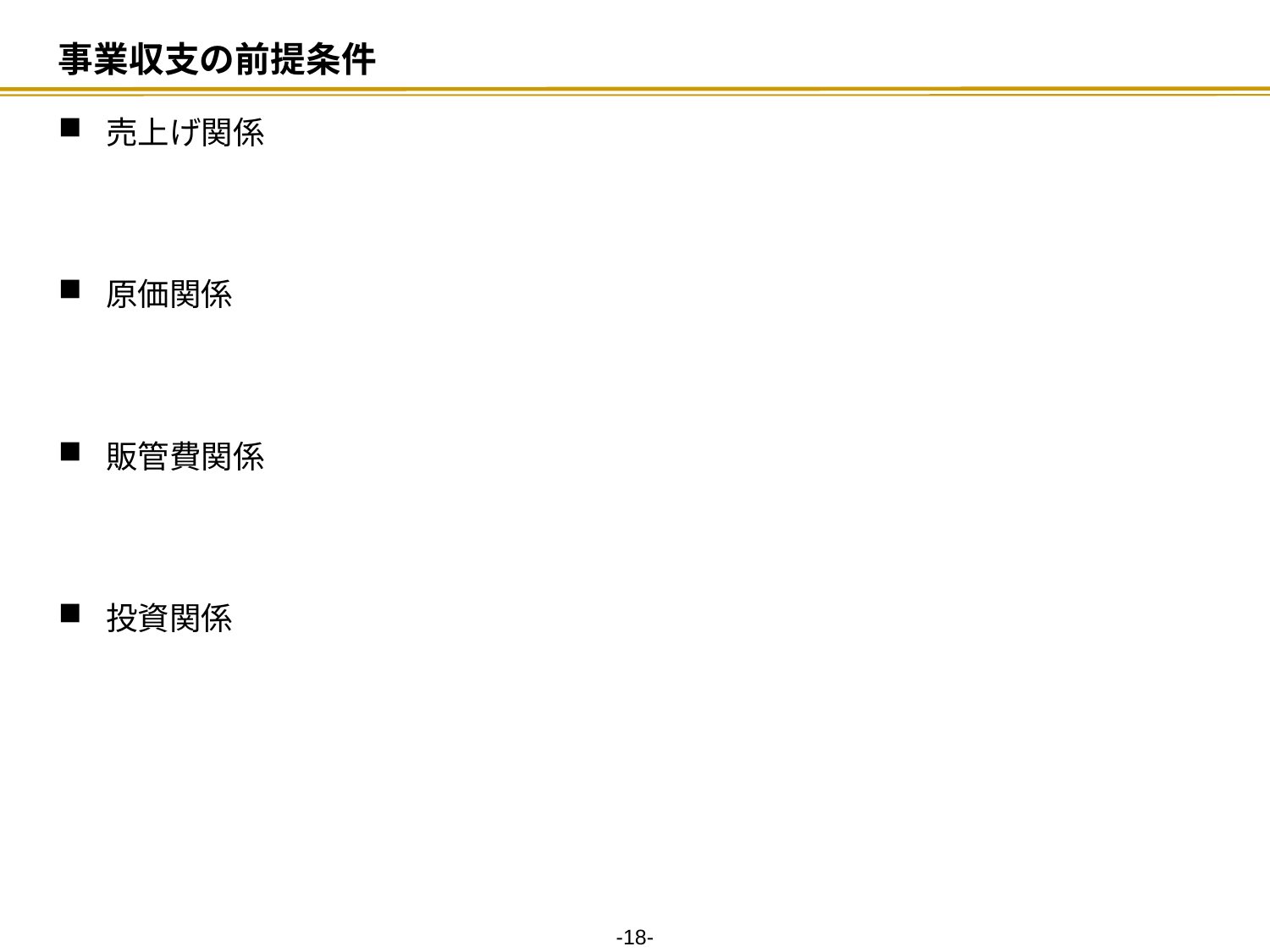

# 事業収支の前提条件
売上げ関係

原価関係

販管費関係

投資関係

-18-